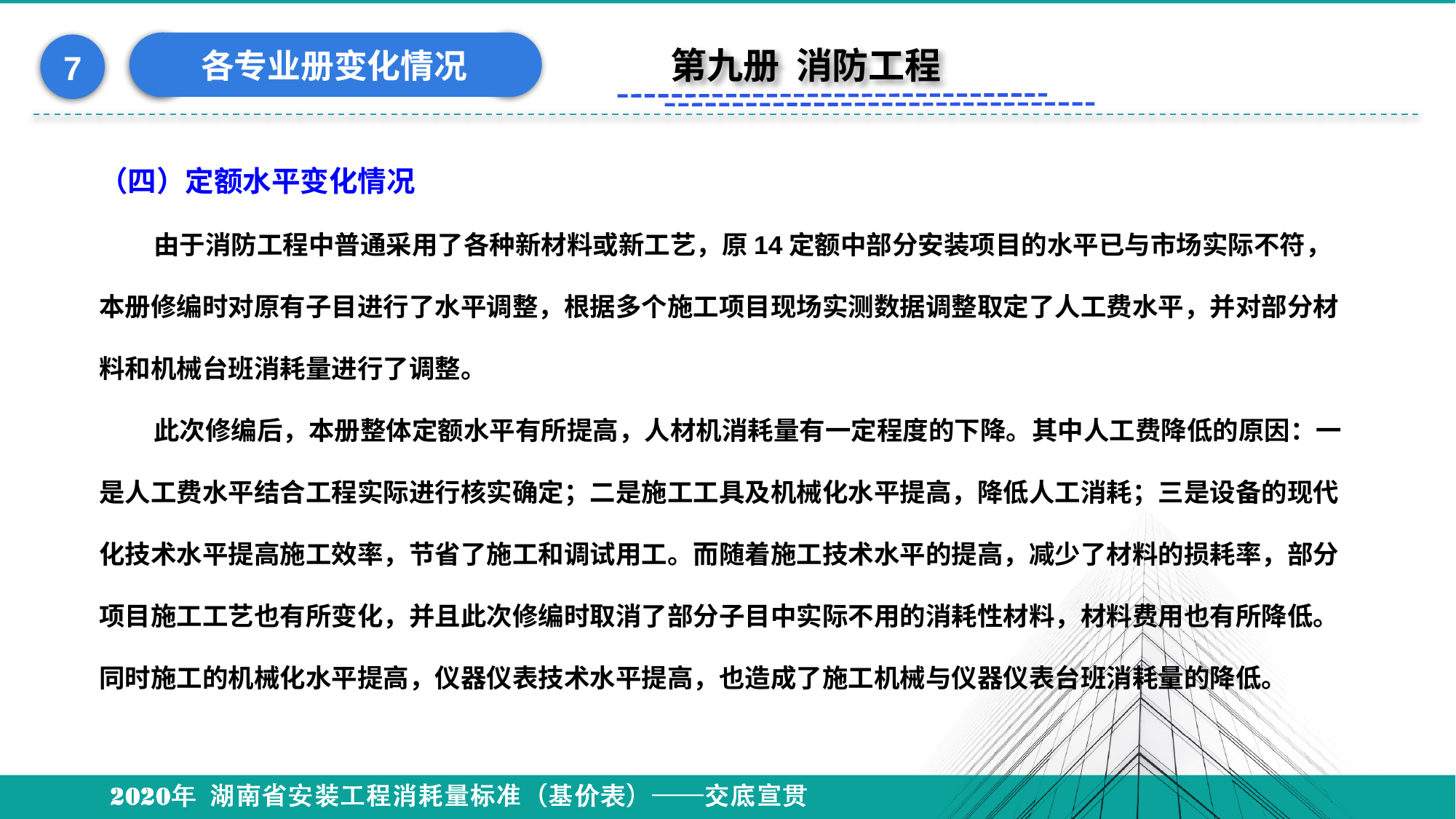

各专业册变化情况

7
第九册  消防工程
（四）定额水平变化情况
由于消防工程中普通采用了各种新材料或新工艺，原14定额中部分安装项目的水平已与市场实际不符，本册修编时对原有子目进行了水平调整，根据多个施工项目现场实测数据调整取定了人工费水平，并对部分材料和机械台班消耗量进行了调整。
此次修编后，本册整体定额水平有所提高，人材机消耗量有一定程度的下降。其中人工费降低的原因：一是人工费水平结合工程实际进行核实确定；二是施工工具及机械化水平提高，降低人工消耗；三是设备的现代化技术水平提高施工效率，节省了施工和调试用工。而随着施工技术水平的提高，减少了材料的损耗率，部分项目施工工艺也有所变化，并且此次修编时取消了部分子目中实际不用的消耗性材料，材料费用也有所降低。同时施工的机械化水平提高，仪器仪表技术水平提高，也造成了施工机械与仪器仪表台班消耗量的降低。